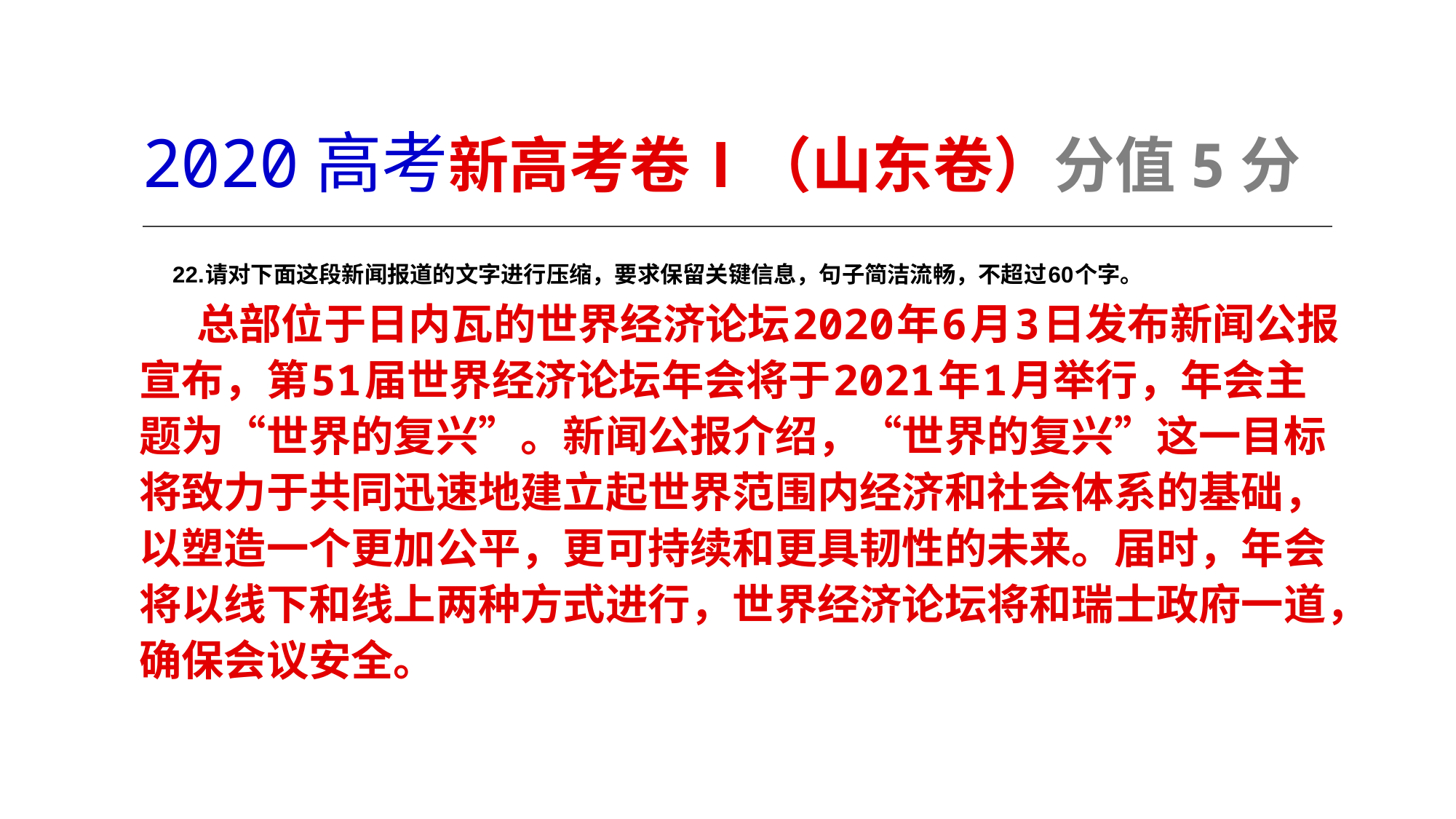

# 2020高考新高考卷Ⅰ（山东卷）分值5分
             22.请对下面这段新闻报道的文字进行压缩，要求保留关键信息，句子简洁流畅，不超过60个字。
           总部位于日内瓦的世界经济论坛2020年6月3日发布新闻公报宣布，第51届世界经济论坛年会将于2021年1月举行，年会主题为“世界的复兴”。新闻公报介绍，“世界的复兴”这一目标将致力于共同迅速地建立起世界范围内经济和社会体系的基础，以塑造一个更加公平，更可持续和更具韧性的未来。届时，年会将以线下和线上两种方式进行，世界经济论坛将和瑞士政府一道，确保会议安全。
2020/9/27